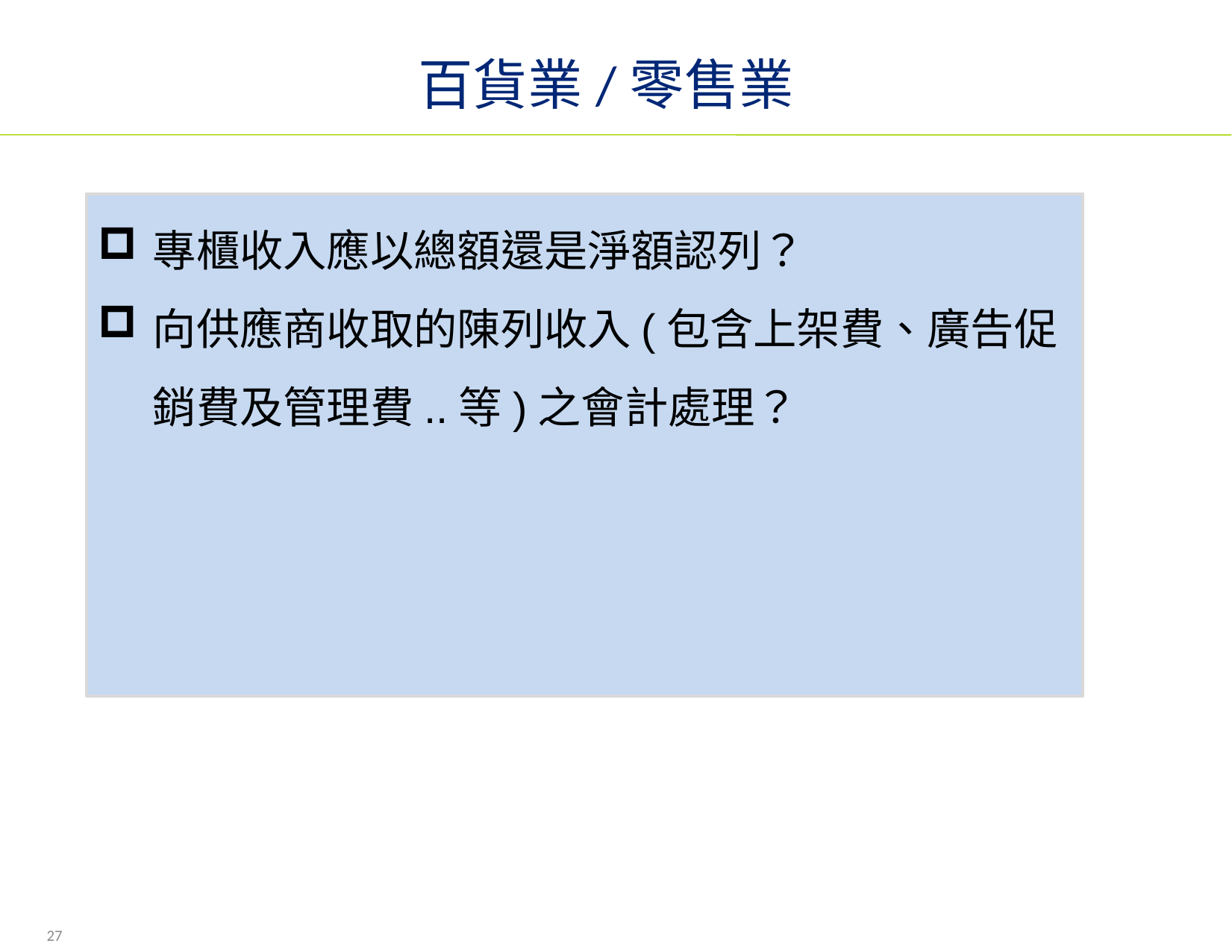

# 百貨業/零售業

專櫃收入應以總額還是淨額認列？
向供應商收取的陳列收入(包含上架費、廣告促銷費及管理費..等)之會計處理？

27